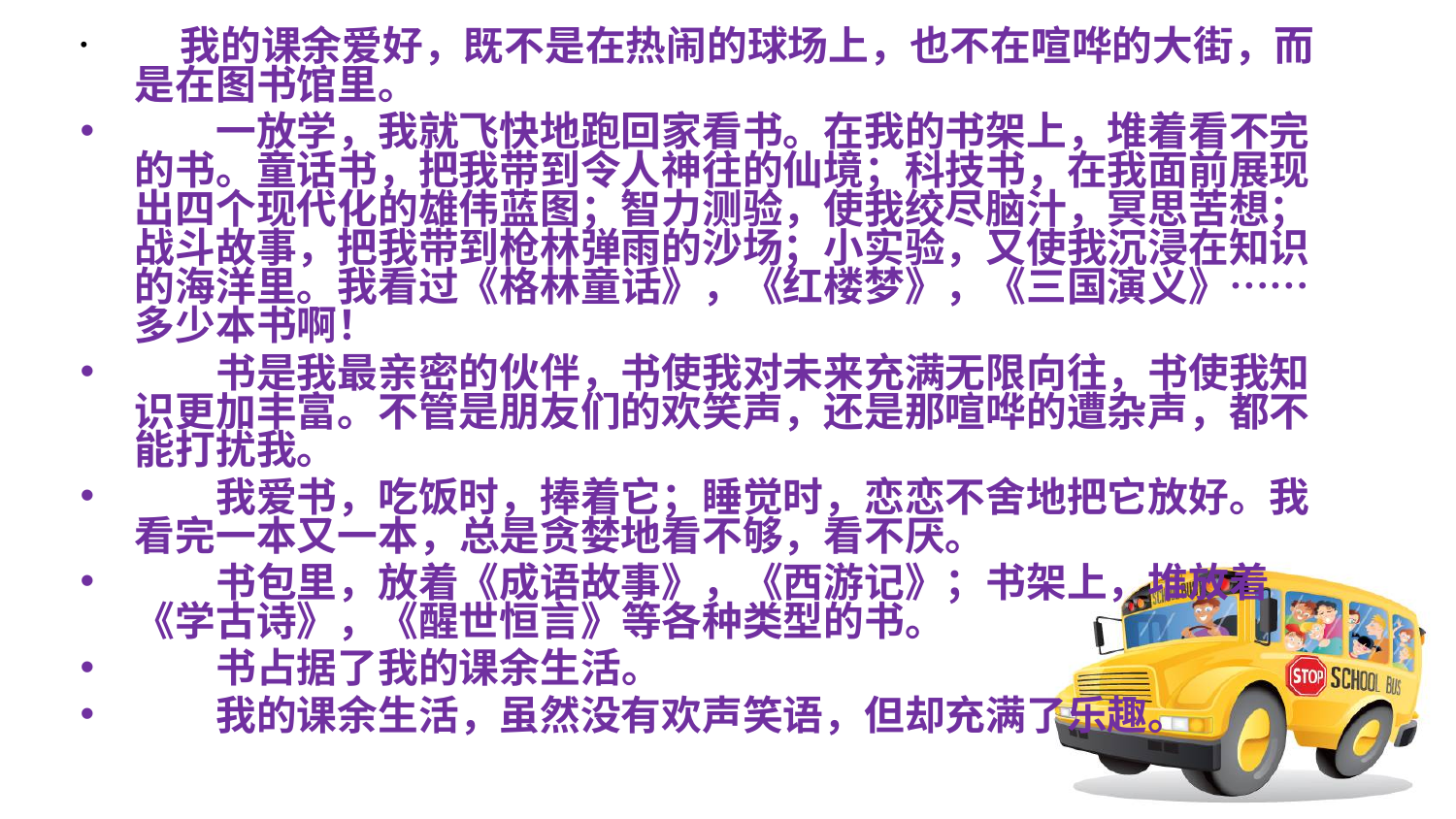

我的课余爱好，既不是在热闹的球场上，也不在喧哗的大街，而是在图书馆里。
　　一放学，我就飞快地跑回家看书。在我的书架上，堆着看不完的书。童话书，把我带到令人神往的仙境；科技书，在我面前展现出四个现代化的雄伟蓝图；智力测验，使我绞尽脑汁，冥思苦想；战斗故事，把我带到枪林弹雨的沙场；小实验，又使我沉浸在知识的海洋里。我看过《格林童话》，《红楼梦》，《三国演义》……多少本书啊！
　　书是我最亲密的伙伴，书使我对未来充满无限向往，书使我知识更加丰富。不管是朋友们的欢笑声，还是那喧哗的遭杂声，都不能打扰我。
　　我爱书，吃饭时，捧着它；睡觉时，恋恋不舍地把它放好。我看完一本又一本，总是贪婪地看不够，看不厌。
　　书包里，放着《成语故事》，《西游记》；书架上，堆放着《学古诗》，《醒世恒言》等各种类型的书。
　　书占据了我的课余生活。
　　我的课余生活，虽然没有欢声笑语，但却充满了乐趣。
#